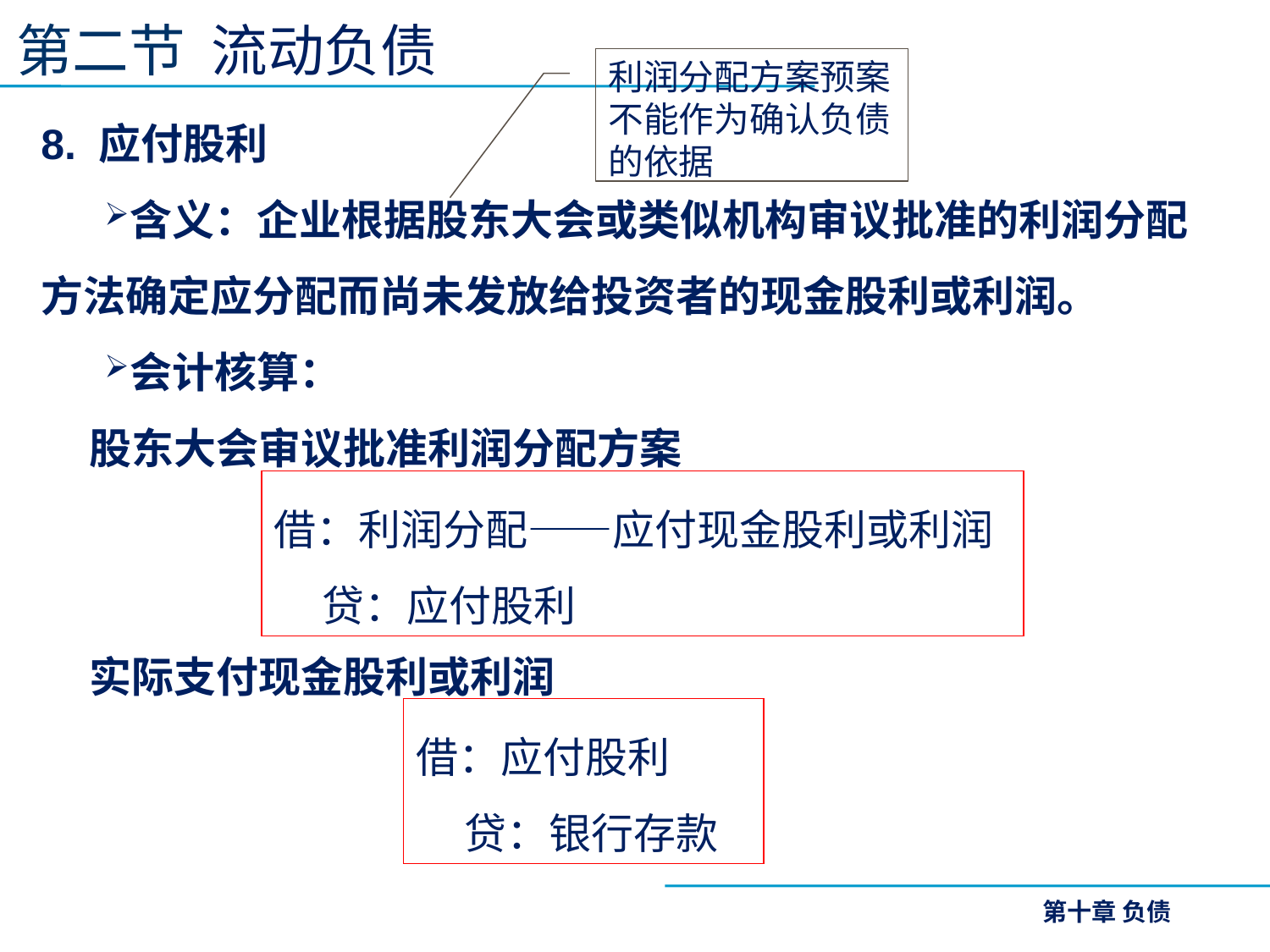

第二节  流动负债
利润分配方案预案
不能作为确认负债
的依据
8. 应付股利
含义：企业根据股东大会或类似机构审议批准的利润分配方法确定应分配而尚未发放给投资者的现金股利或利润。
会计核算：
    股东大会审议批准利润分配方案

    实际支付现金股利或利润
借：利润分配——应付现金股利或利润
    贷：应付股利
借：应付股利
    贷：银行存款